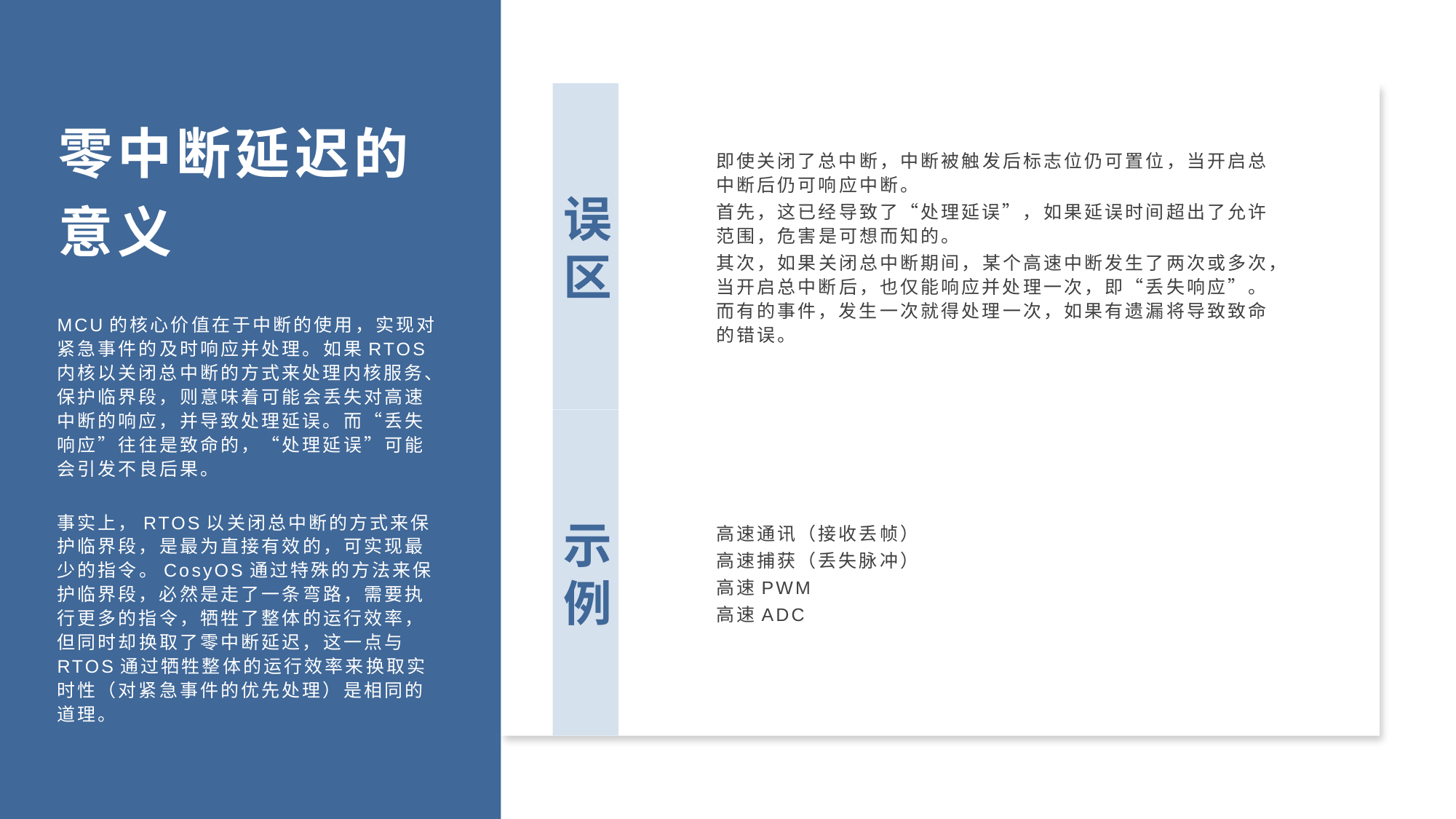

零中断延迟的意义

误区
即使关闭了总中断，中断被触发后标志位仍可置位，当开启总中断后仍可响应中断。
首先，这已经导致了“处理延误”，如果延误时间超出了允许范围，危害是可想而知的。
其次，如果关闭总中断期间，某个高速中断发生了两次或多次，当开启总中断后，也仅能响应并处理一次，即“丢失响应”。而有的事件，发生一次就得处理一次，如果有遗漏将导致致命的错误。
MCU的核心价值在于中断的使用，实现对紧急事件的及时响应并处理。如果RTOS内核以关闭总中断的方式来处理内核服务、保护临界段，则意味着可能会丢失对高速中断的响应，并导致处理延误。而“丢失响应”往往是致命的，“处理延误”可能会引发不良后果。

事实上，RTOS以关闭总中断的方式来保护临界段，是最为直接有效的，可实现最少的指令。CosyOS通过特殊的方法来保护临界段，必然是走了一条弯路，需要执行更多的指令，牺牲了整体的运行效率，但同时却换取了零中断延迟，这一点与RTOS通过牺牲整体的运行效率来换取实时性（对紧急事件的优先处理）是相同的道理。
示例
高速通讯（接收丢帧）
高速捕获（丢失脉冲）
高速PWM
高速ADC